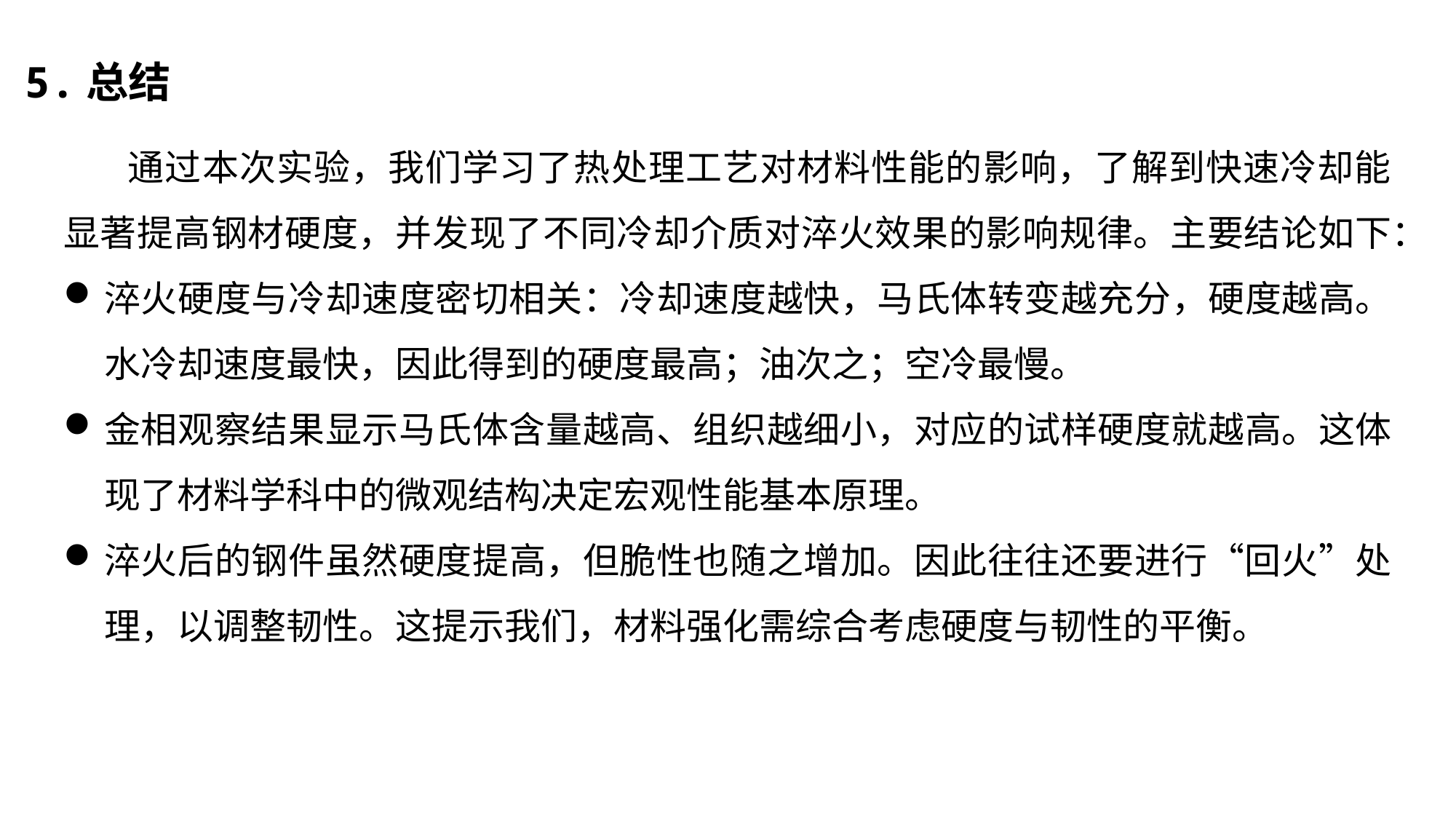

5.总结
通过本次实验，我们学习了热处理工艺对材料性能的影响，了解到快速冷却能显著提高钢材硬度，并发现了不同冷却介质对淬火效果的影响规律。主要结论如下：
淬火硬度与冷却速度密切相关：冷却速度越快，马氏体转变越充分，硬度越高。水冷却速度最快，因此得到的硬度最高；油次之；空冷最慢。
金相观察结果显示马氏体含量越高、组织越细小，对应的试样硬度就越高。这体现了材料学科中的微观结构决定宏观性能基本原理。
淬火后的钢件虽然硬度提高，但脆性也随之增加。因此往往还要进行“回火”处理，以调整韧性。这提示我们，材料强化需综合考虑硬度与韧性的平衡。